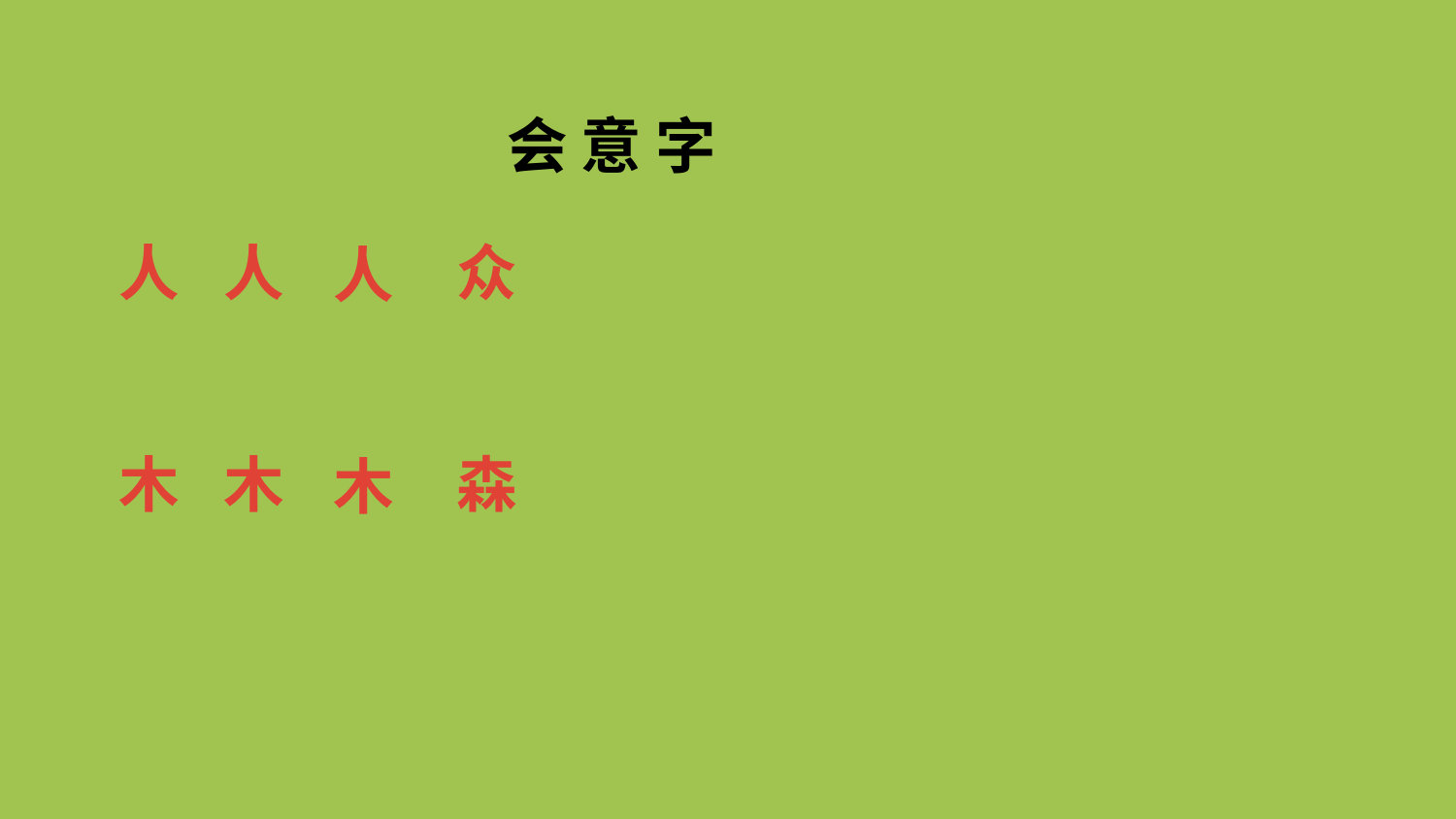

会 意 字
人
+
人
众
三人代表很多人在一起，
就形成了众。
+
人
=

木
+
木
森
+
木
三木代表更多的树长在一起，就形成了森林。
=